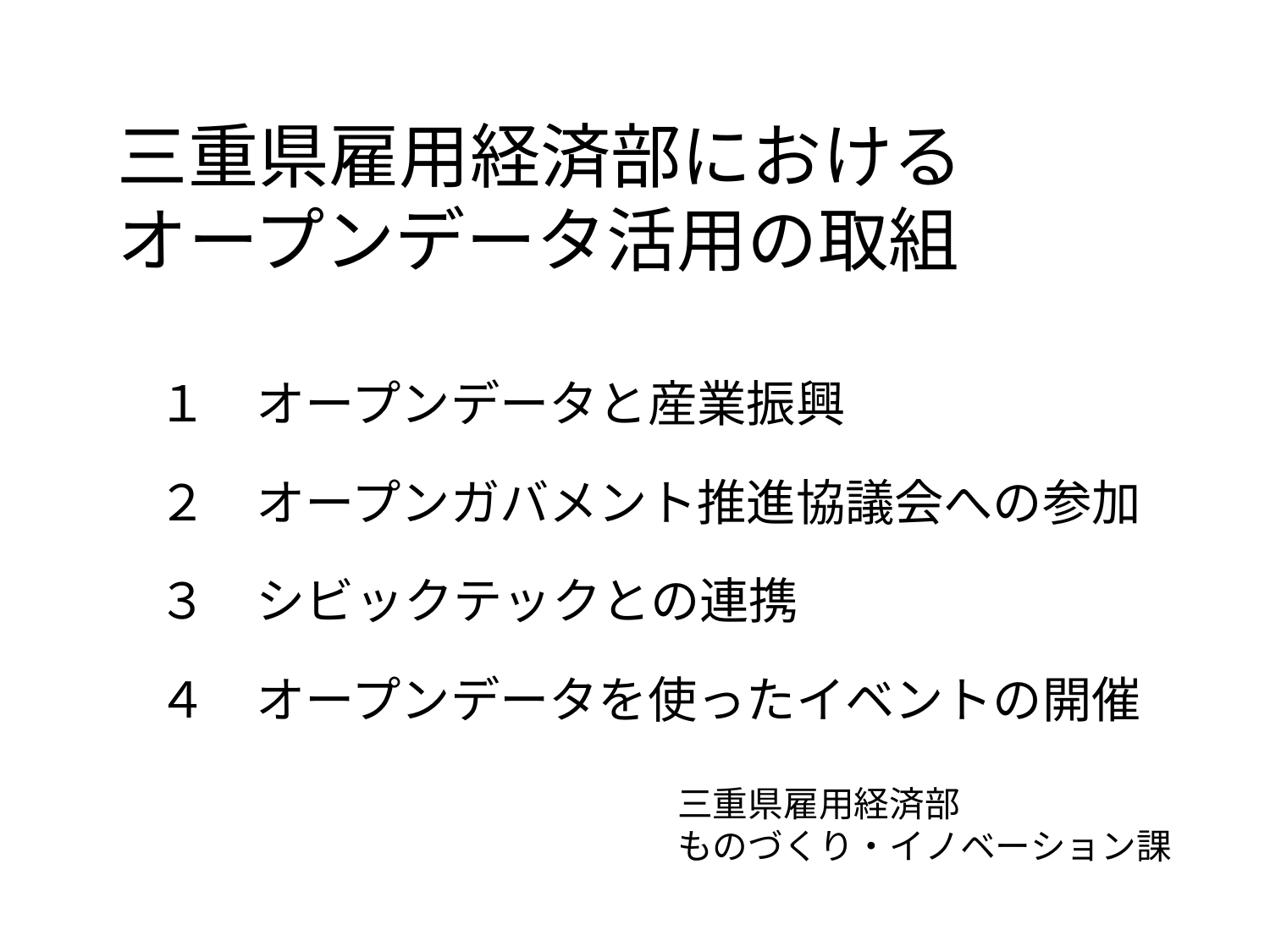

# 三重県雇用経済部における オープンデータ活用の取組
１　オープンデータと産業振興
２　オープンガバメント推進協議会への参加
３　シビックテックとの連携
４　オープンデータを使ったイベントの開催
三重県雇用経済部
ものづくり・イノベーション課